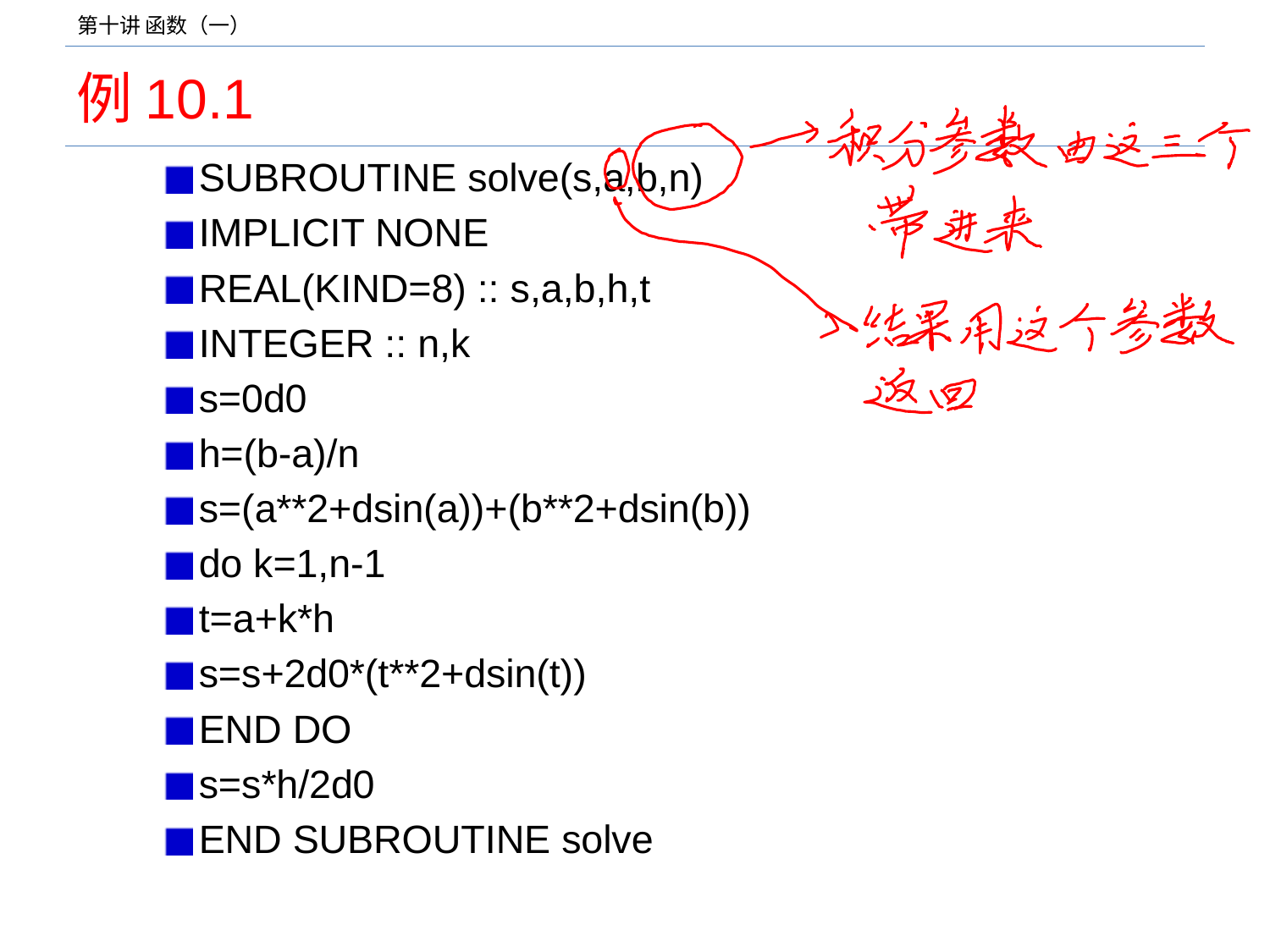

# 例10.1
SUBROUTINE solve(s,a,b,n)
IMPLICIT NONE
REAL(KIND=8) :: s,a,b,h,t
INTEGER :: n,k
s=0d0
h=(b-a)/n
s=(a**2+dsin(a))+(b**2+dsin(b))
do k=1,n-1
t=a+k*h
s=s+2d0*(t**2+dsin(t))
END DO
s=s*h/2d0
END SUBROUTINE solve